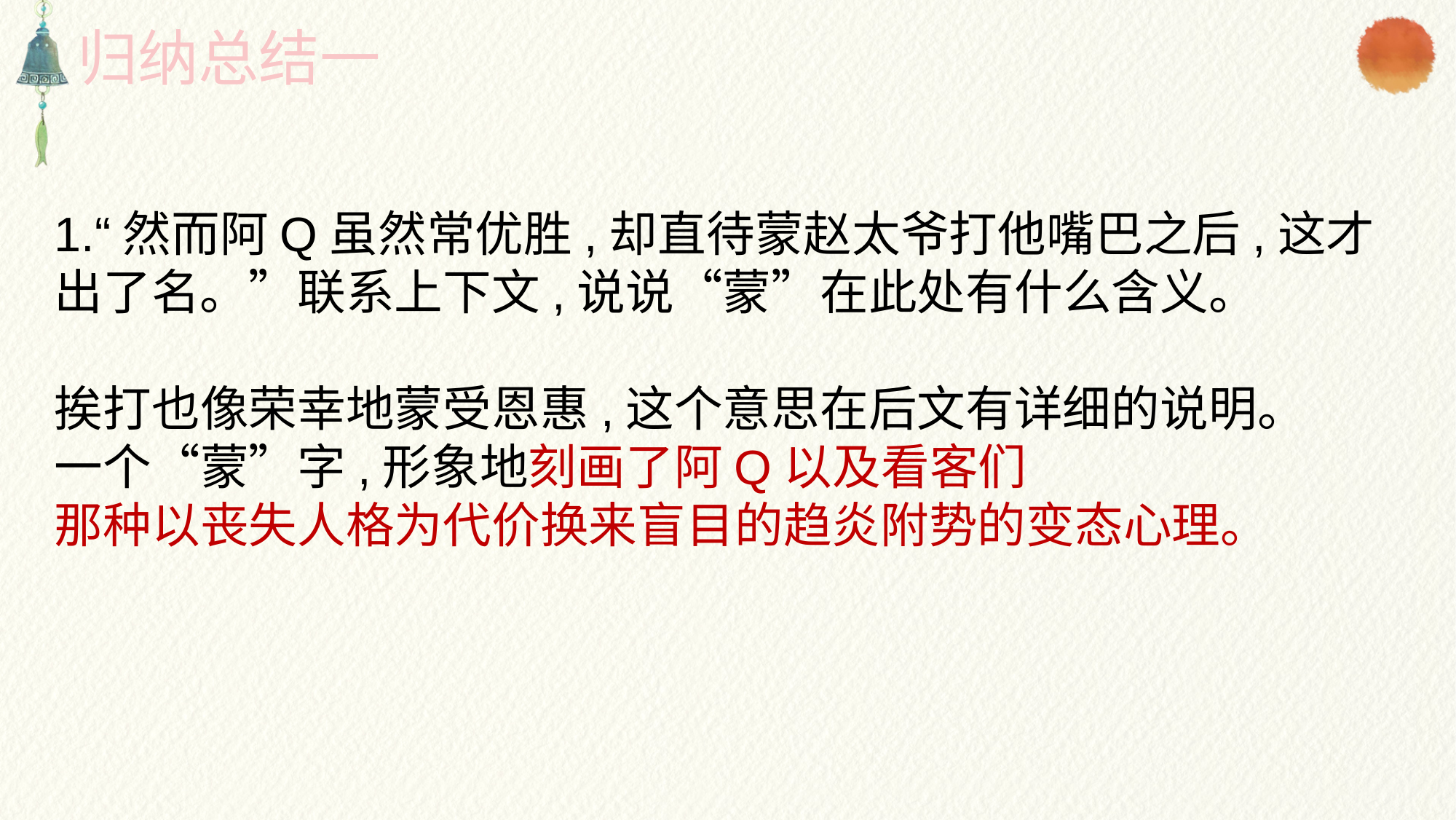

归纳总结一
1.“然而阿Q虽然常优胜,却直待蒙赵太爷打他嘴巴之后,这才出了名。”联系上下文,说说“蒙”在此处有什么含义。

挨打也像荣幸地蒙受恩惠,这个意思在后文有详细的说明。
一个“蒙”字,形象地刻画了阿Q以及看客们
那种以丧失人格为代价换来盲目的趋炎附势的变态心理。